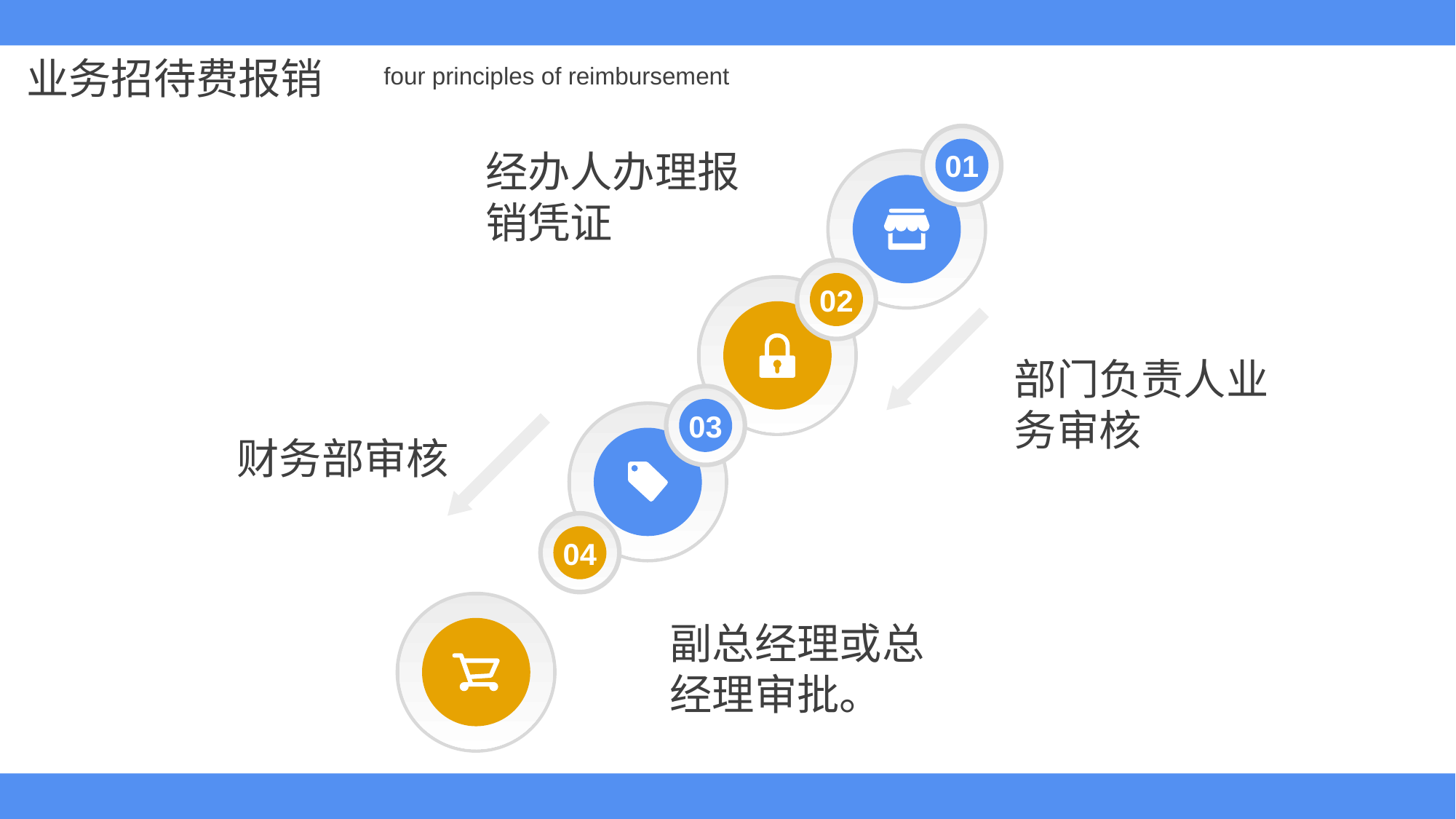

01

经办人办理报销凭证

02

部门负责人业务审核

03

财务部审核

04

副总经理或总经理审批。